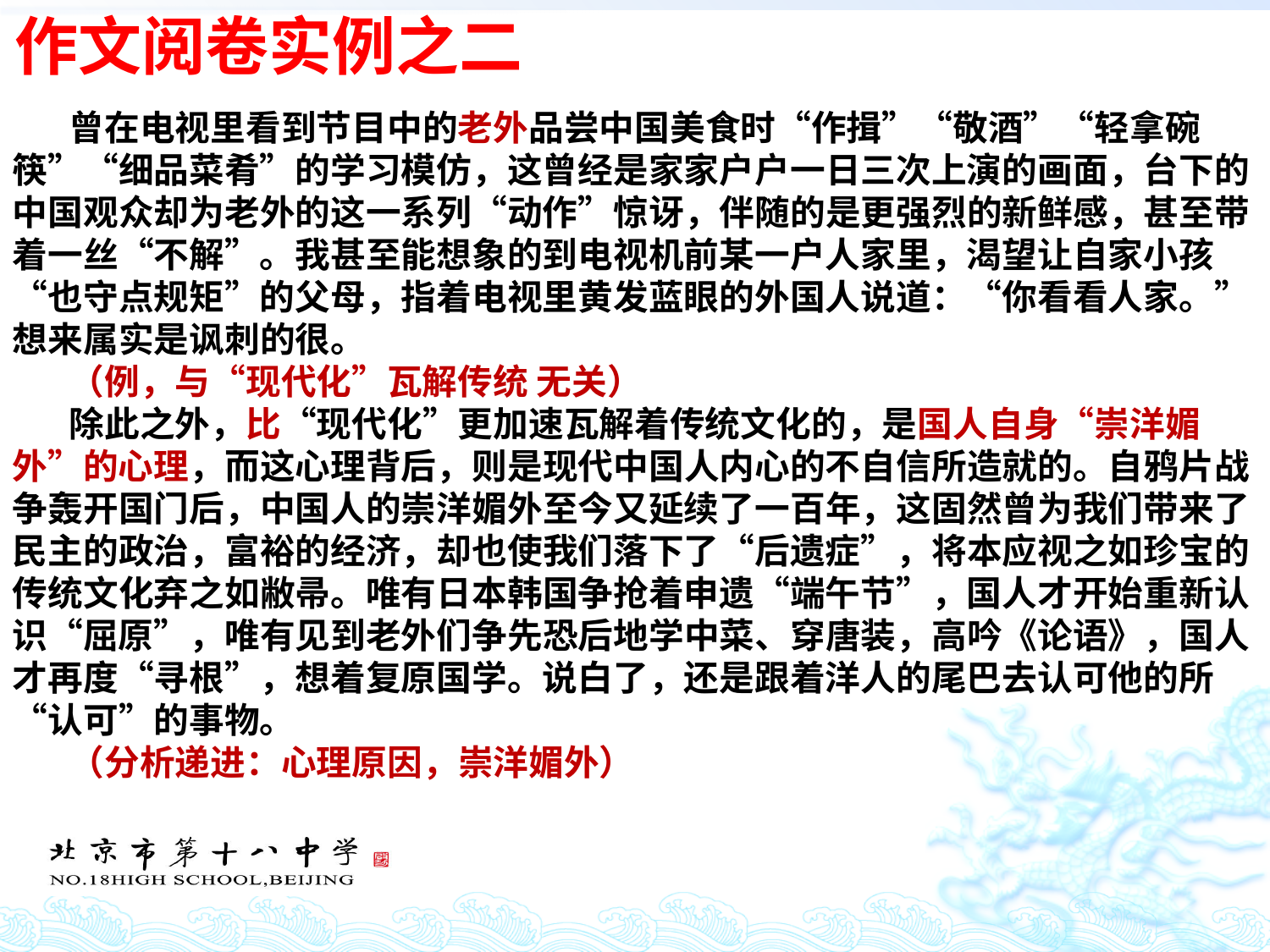

作文阅卷实例之二
曾在电视里看到节目中的老外品尝中国美食时“作揖”“敬酒”“轻拿碗筷”“细品菜肴”的学习模仿，这曾经是家家户户一日三次上演的画面，台下的中国观众却为老外的这一系列“动作”惊讶，伴随的是更强烈的新鲜感，甚至带着一丝“不解”。我甚至能想象的到电视机前某一户人家里，渴望让自家小孩“也守点规矩”的父母，指着电视里黄发蓝眼的外国人说道：“你看看人家。”想来属实是讽刺的很。
（例，与“现代化”瓦解传统 无关）
除此之外，比“现代化”更加速瓦解着传统文化的，是国人自身“崇洋媚外”的心理，而这心理背后，则是现代中国人内心的不自信所造就的。自鸦片战争轰开国门后，中国人的崇洋媚外至今又延续了一百年，这固然曾为我们带来了民主的政治，富裕的经济，却也使我们落下了“后遗症”，将本应视之如珍宝的传统文化弃之如敝帚。唯有日本韩国争抢着申遗“端午节”，国人才开始重新认识“屈原”，唯有见到老外们争先恐后地学中菜、穿唐装，高吟《论语》，国人才再度“寻根”，想着复原国学。说白了，还是跟着洋人的尾巴去认可他的所“认可”的事物。
（分析递进：心理原因，崇洋媚外）